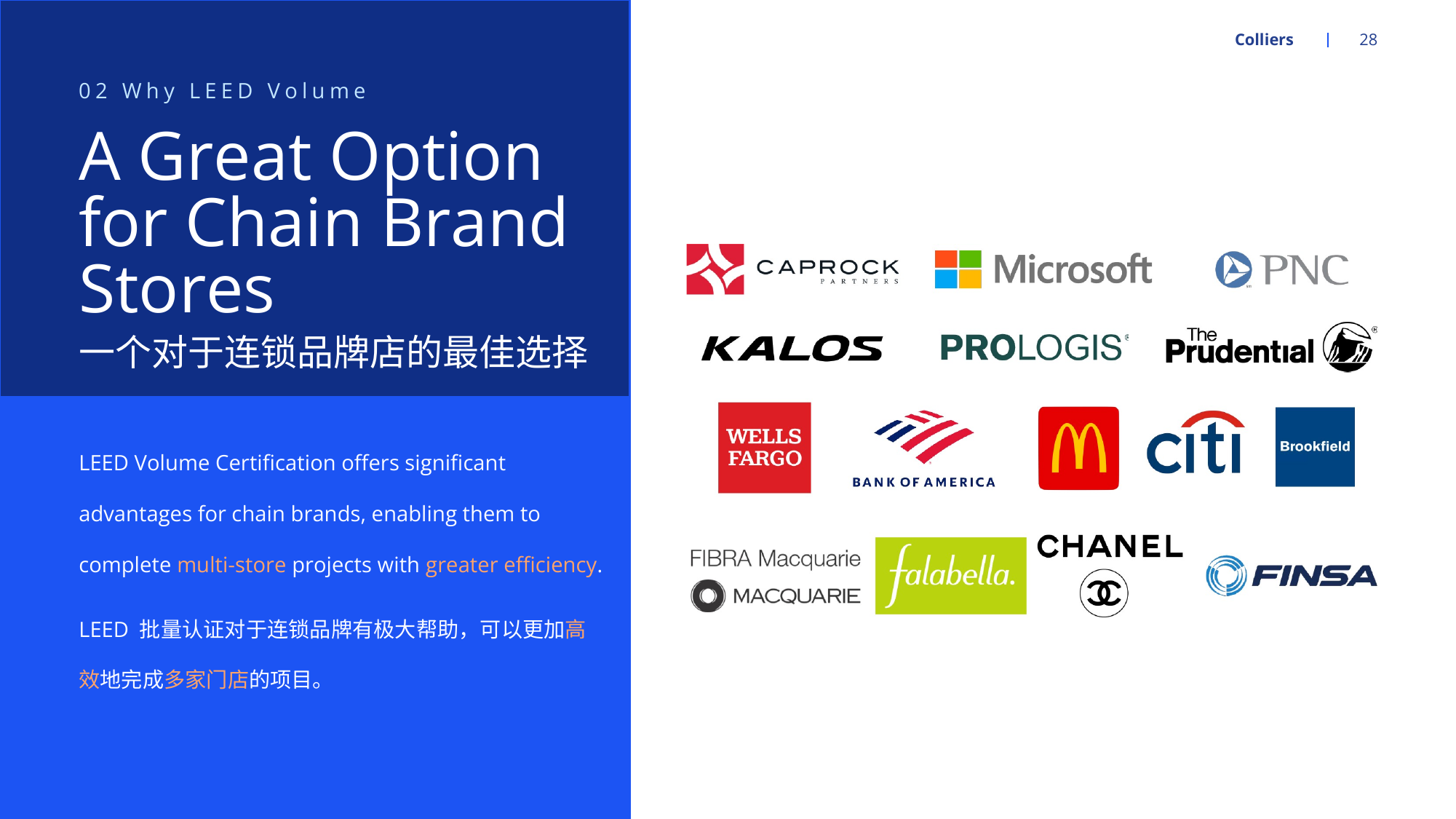

Colliers
28
02 Why LEED Volume
# A Great Option for Chain Brand Stores

一个对于连锁品牌店的最佳选择
LEED Volume Certification offers significant advantages for chain brands, enabling them to complete multi-store projects with greater efficiency.
LEED 批量认证对于连锁品牌有极大帮助，可以更加高效地完成多家门店的项目。